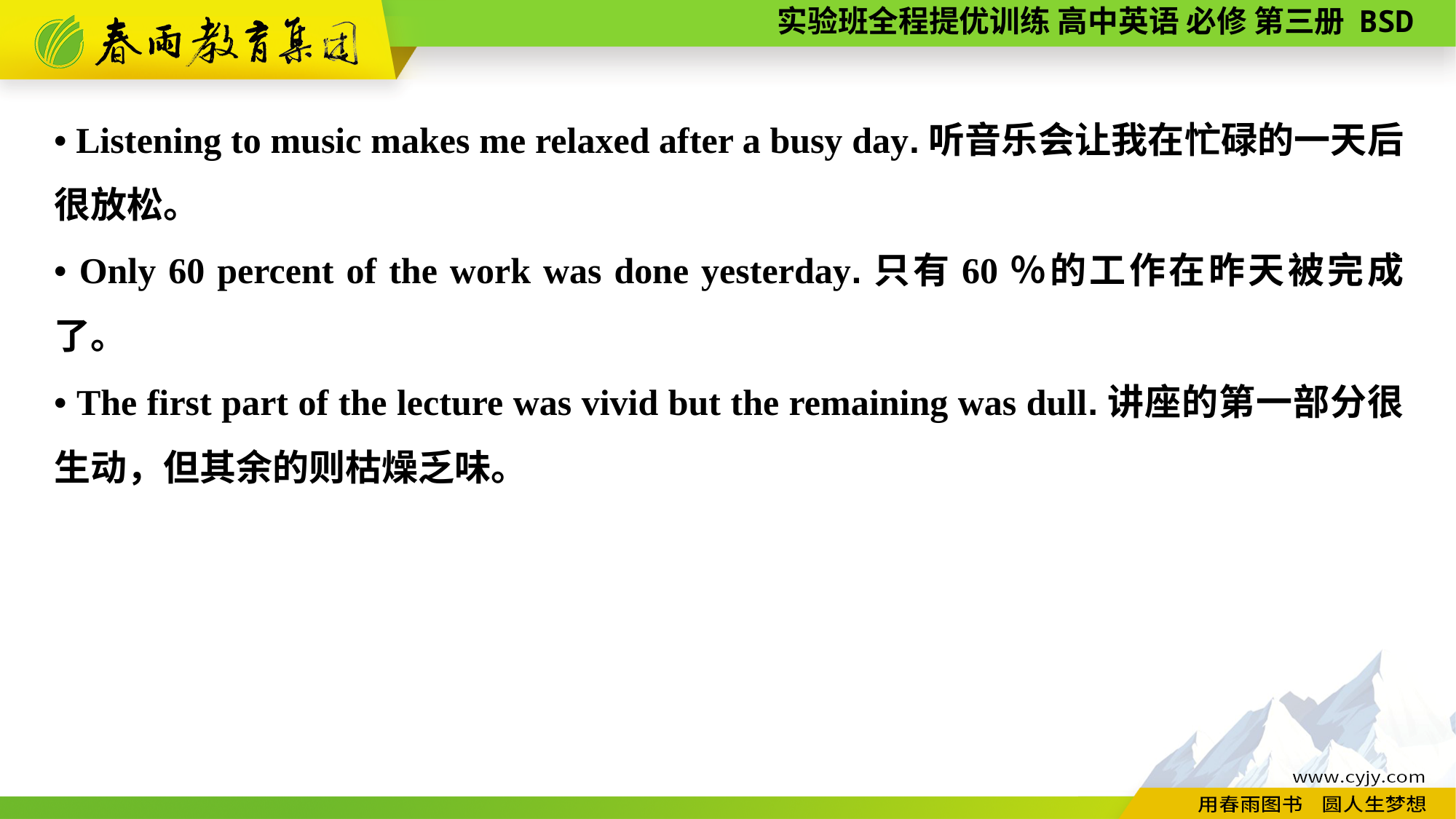

• Listening to music makes me relaxed after a busy day.听音乐会让我在忙碌的一天后很放松。
• Only 60 percent of the work was done yesterday.只有60％的工作在昨天被完成了。
• The first part of the lecture was vivid but the remaining was dull.讲座的第一部分很生动，但其余的则枯燥乏味。